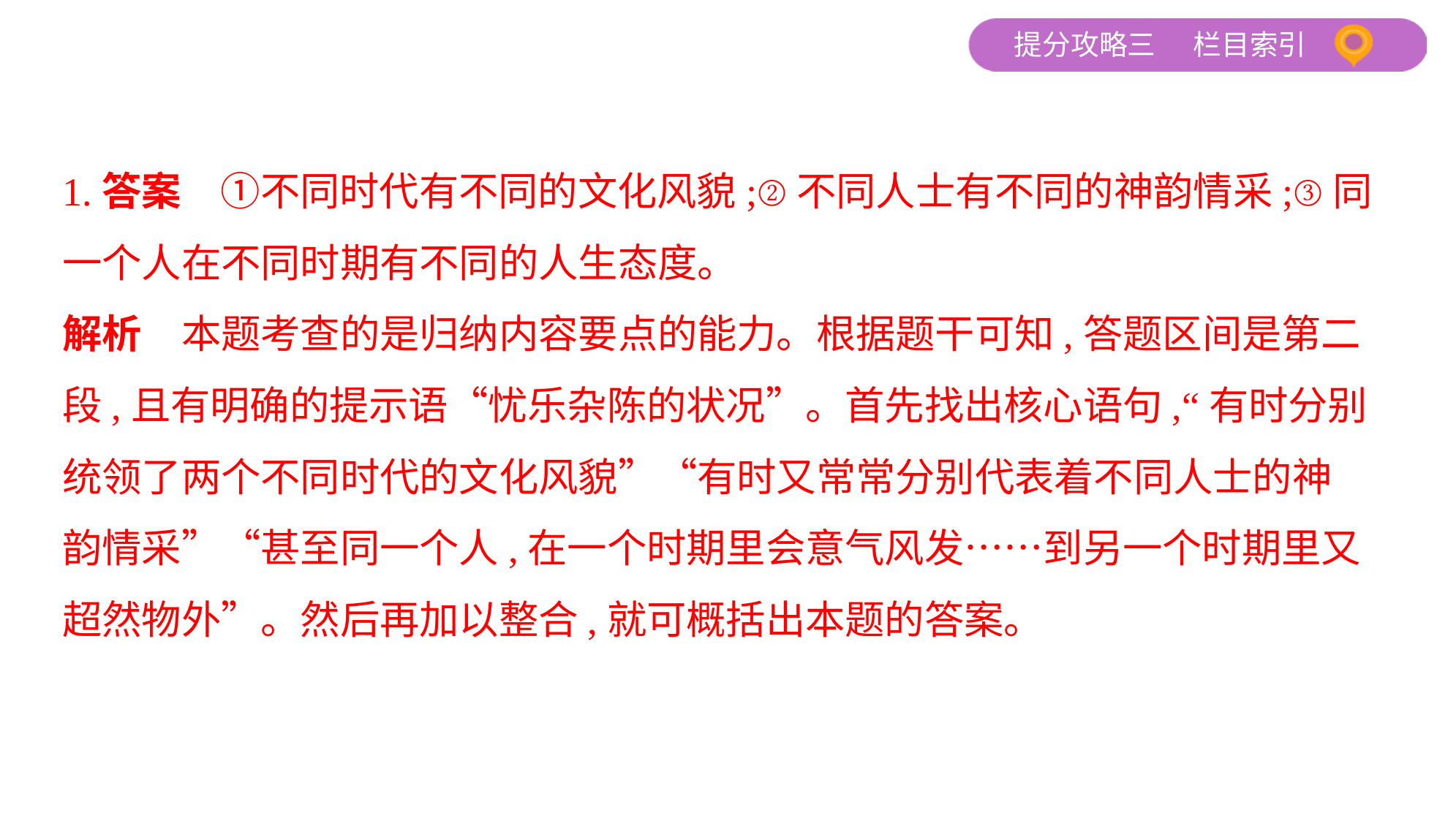

1.答案　①不同时代有不同的文化风貌;②不同人士有不同的神韵情采;③同
一个人在不同时期有不同的人生态度。
解析　本题考查的是归纳内容要点的能力。根据题干可知,答题区间是第二
段,且有明确的提示语“忧乐杂陈的状况”。首先找出核心语句,“有时分别
统领了两个不同时代的文化风貌”“有时又常常分别代表着不同人士的神
韵情采”“甚至同一个人,在一个时期里会意气风发……到另一个时期里又
超然物外”。然后再加以整合,就可概括出本题的答案。